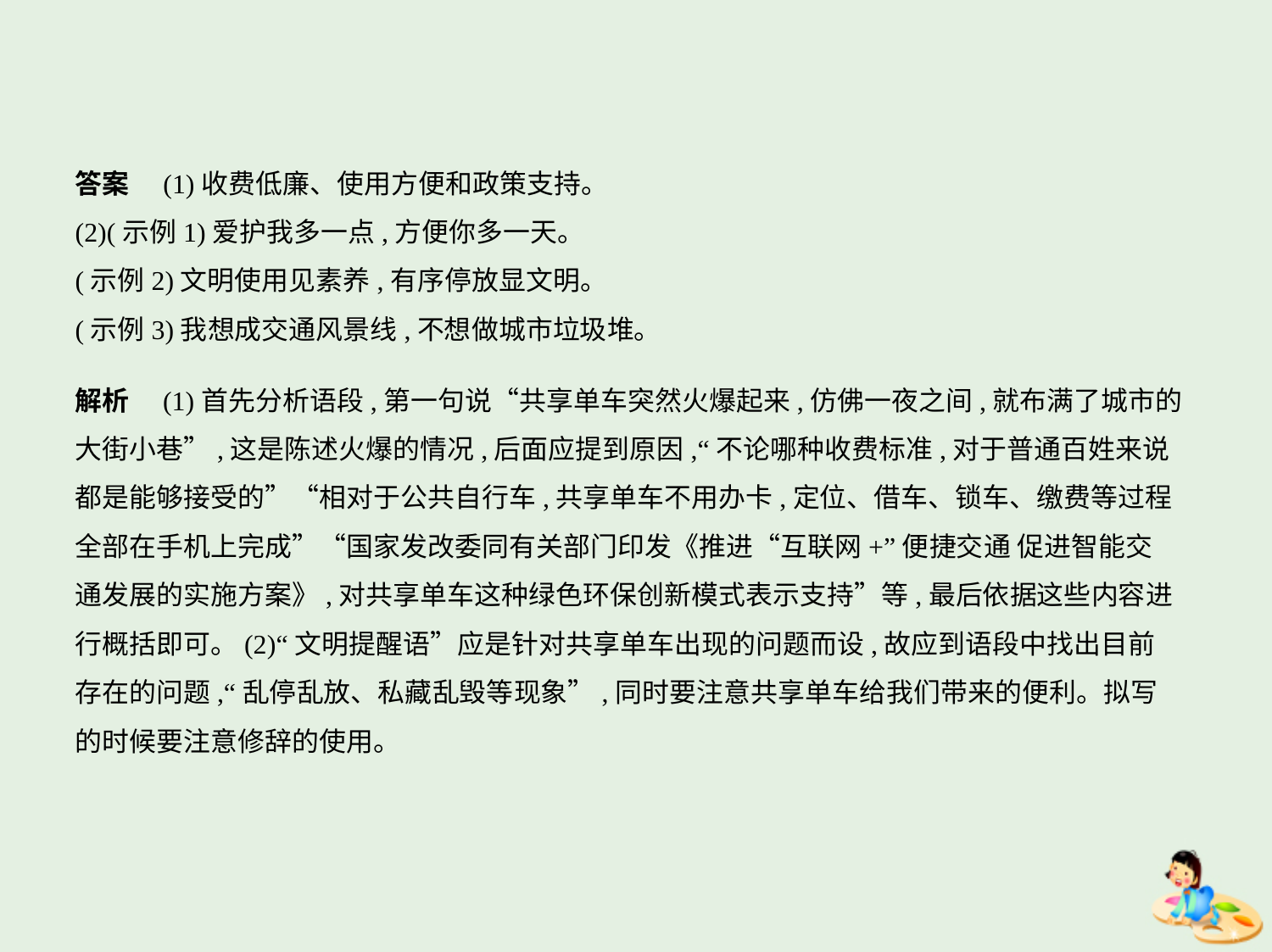

答案　(1)收费低廉、使用方便和政策支持。
(2)(示例1)爱护我多一点,方便你多一天。
(示例2)文明使用见素养,有序停放显文明。
(示例3)我想成交通风景线,不想做城市垃圾堆。
解析　(1)首先分析语段,第一句说“共享单车突然火爆起来,仿佛一夜之间,就布满了城市的
大街小巷”,这是陈述火爆的情况,后面应提到原因,“不论哪种收费标准,对于普通百姓来说
都是能够接受的”“相对于公共自行车,共享单车不用办卡,定位、借车、锁车、缴费等过程
全部在手机上完成”“国家发改委同有关部门印发《推进“互联网+”便捷交通 促进智能交
通发展的实施方案》,对共享单车这种绿色环保创新模式表示支持”等,最后依据这些内容进
行概括即可。(2)“文明提醒语”应是针对共享单车出现的问题而设,故应到语段中找出目前
存在的问题,“乱停乱放、私藏乱毁等现象”,同时要注意共享单车给我们带来的便利。拟写
的时候要注意修辞的使用。